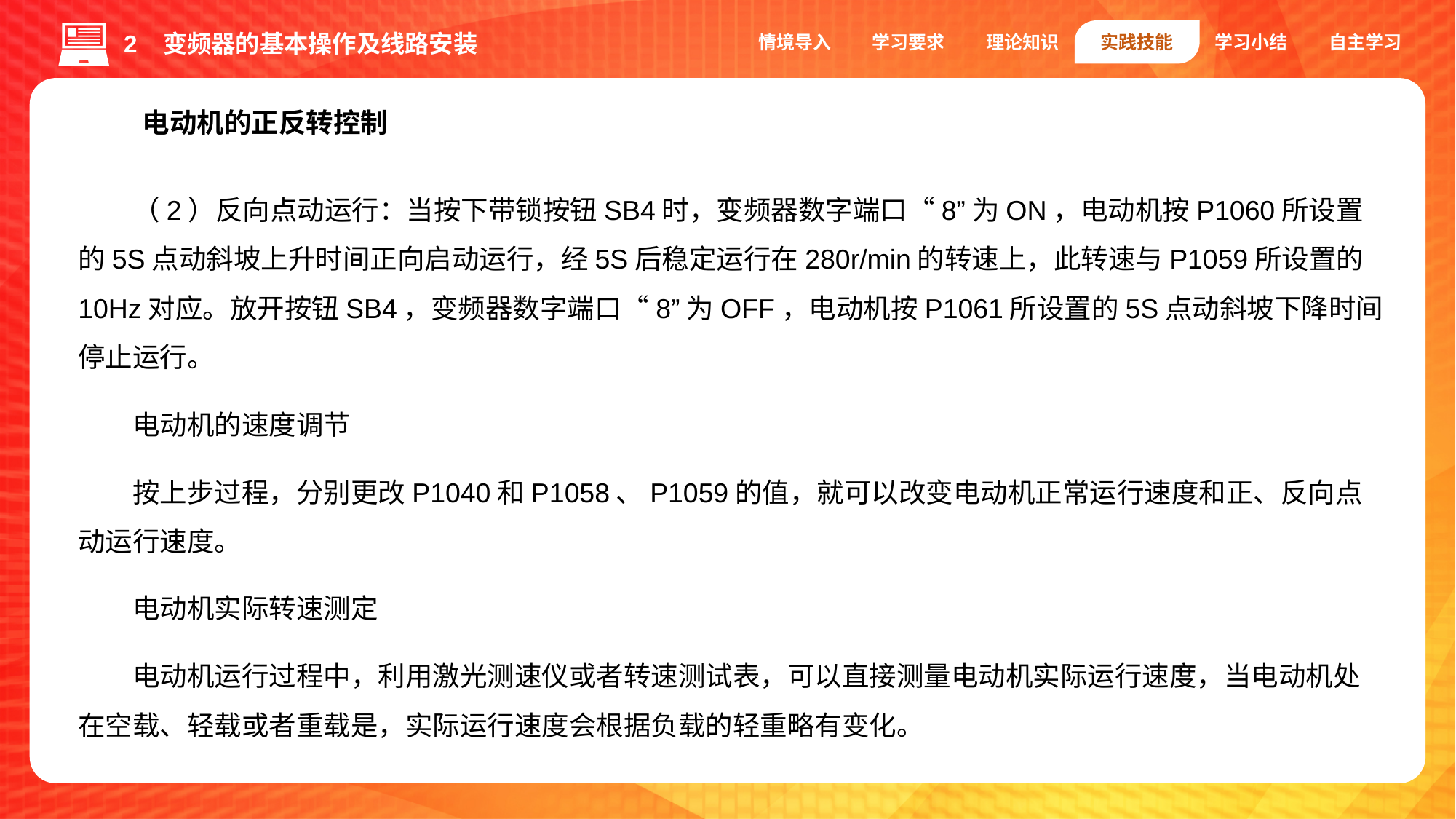

情境导入
学习要求
理论知识
实践技能
学习小结
自主学习

2   变频器的基本操作及线路安装
电动机的正反转控制
（2）反向点动运行：当按下带锁按钮SB4时，变频器数字端口“8”为ON，电动机按P1060所设置的5S点动斜坡上升时间正向启动运行，经5S后稳定运行在280r/min的转速上，此转速与P1059所设置的10Hz对应。放开按钮SB4，变频器数字端口“8”为OFF，电动机按P1061所设置的5S点动斜坡下降时间停止运行。
电动机的速度调节
按上步过程，分别更改P1040和P1058、P1059的值，就可以改变电动机正常运行速度和正、反向点动运行速度。
电动机实际转速测定
电动机运行过程中，利用激光测速仪或者转速测试表，可以直接测量电动机实际运行速度，当电动机处在空载、轻载或者重载是，实际运行速度会根据负载的轻重略有变化。